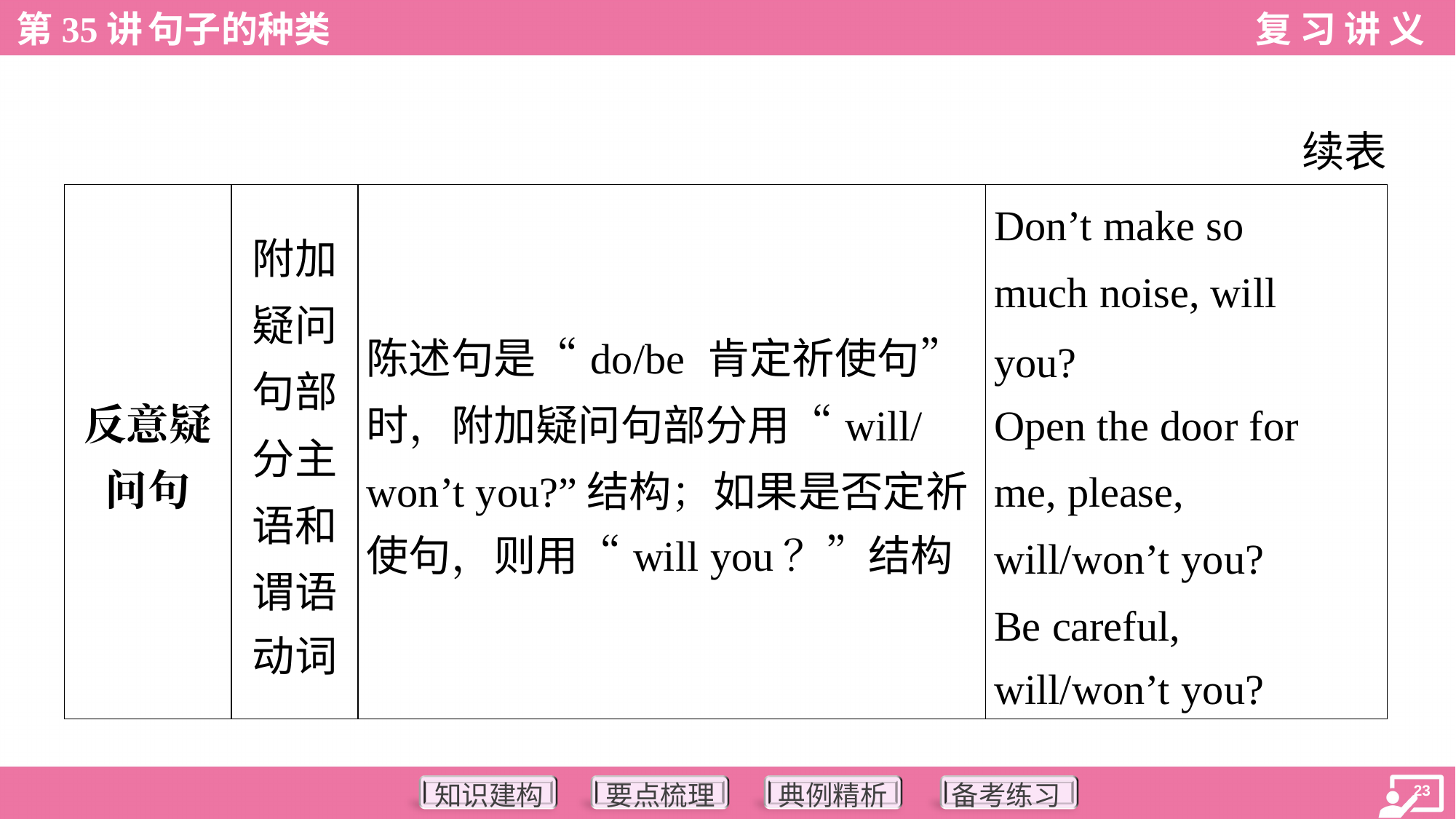

续表
| 反意疑 问句 | 附加 疑问 句部 分主 语和 谓语 动词 | 陈述句是“do/be 肯定祈使句” 时，附加疑问句部分用“will/ won’t you?”结构；如果是否定祈 使句，则用“will you？”结构 | Don’t make so much noise, will you? Open the door for me, please, will/won’t you? Be careful, will/won’t you? |
| --- | --- | --- | --- |